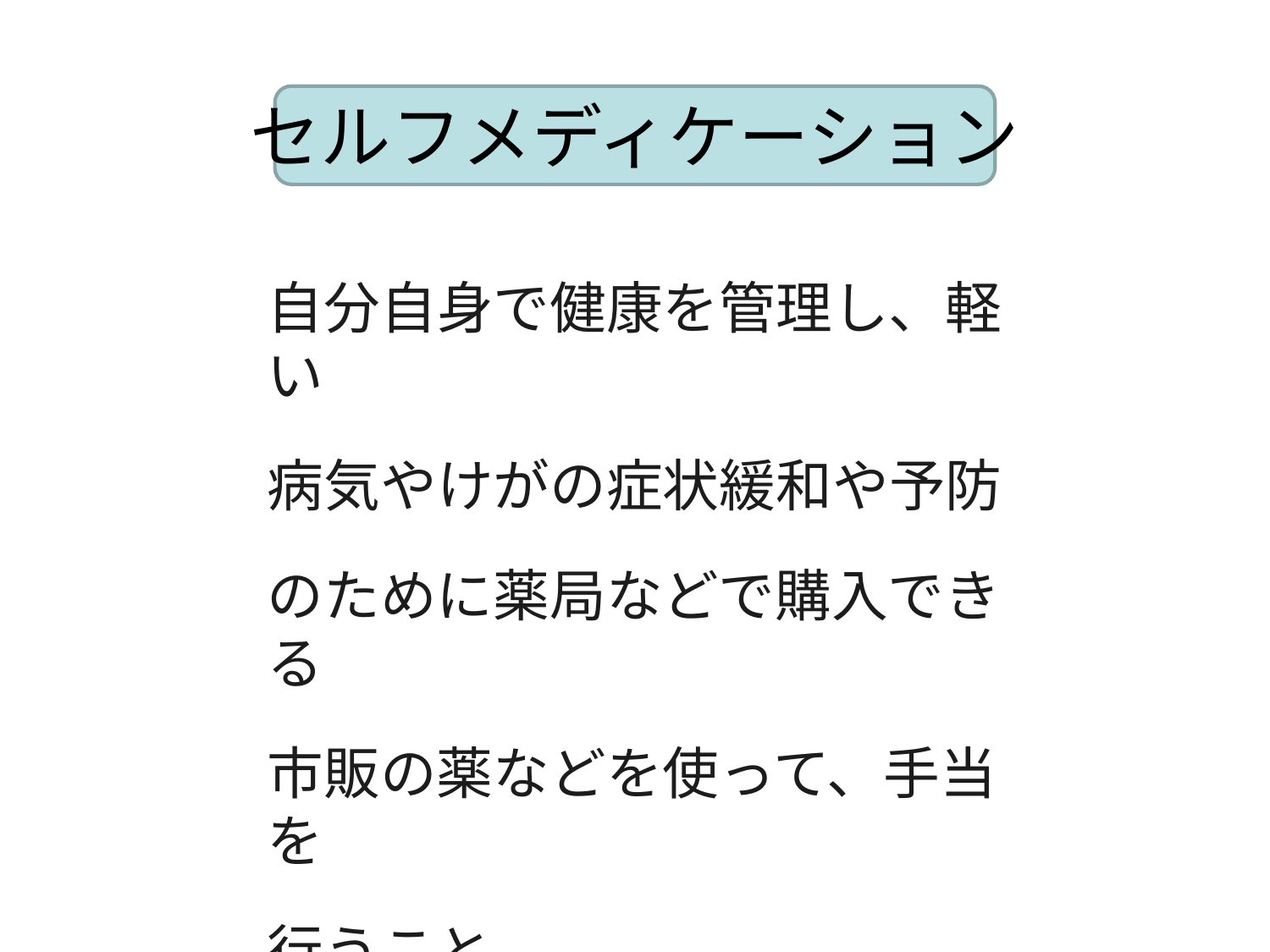

セルフメディケーション

自分自身で健康を管理し、軽い
病気やけがの症状緩和や予防
のために薬局などで購入できる
市販の薬などを使って、手当を
行うこと。